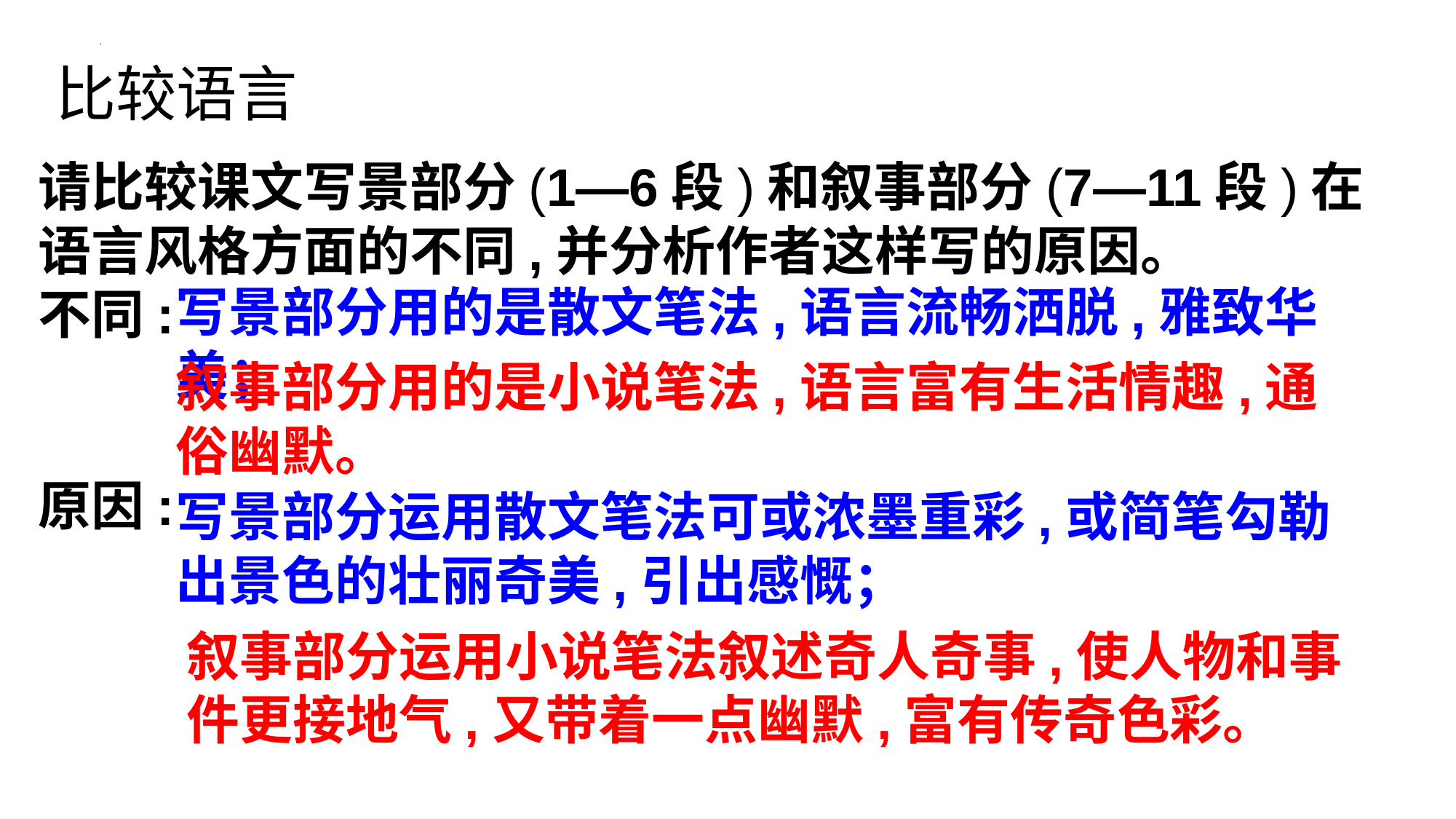

比较语言
请比较课文写景部分(1—6段)和叙事部分(7—11段)在语言风格方面的不同,并分析作者这样写的原因。
不同:

原因:
写景部分用的是散文笔法,语言流畅洒脱,雅致华美；
叙事部分用的是小说笔法,语言富有生活情趣,通俗幽默。
写景部分运用散文笔法可或浓墨重彩,或简笔勾勒出景色的壮丽奇美,引出感慨；
叙事部分运用小说笔法叙述奇人奇事,使人物和事件更接地气,又带着一点幽默,富有传奇色彩。